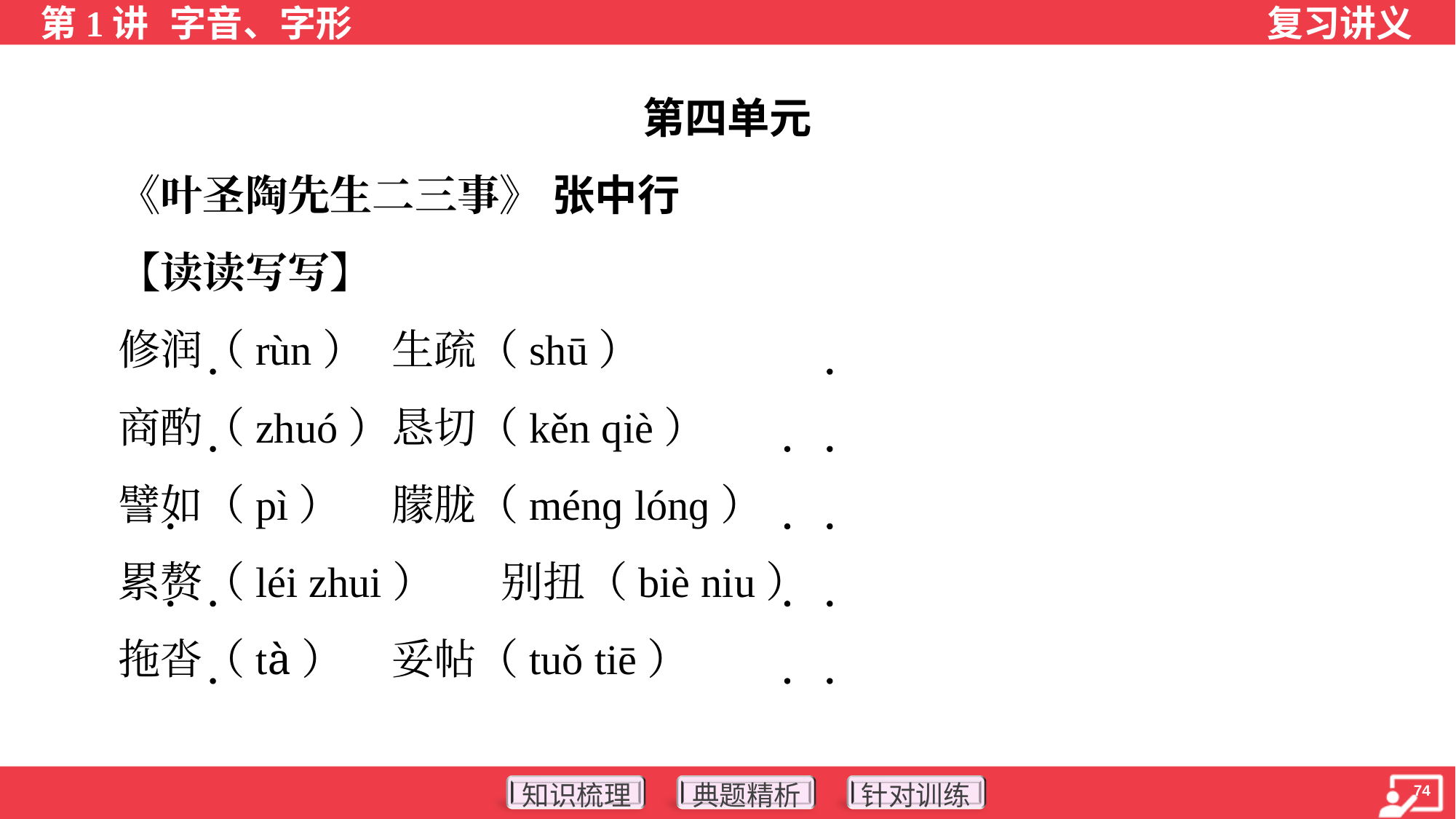

第四单元
    《叶圣陶先生二三事》 张中行
    【读读写写】
    修润（rùn）	生疏（shū）
    商酌（zhuó）	恳切（kěn qiè）
    譬如（pì）	朦胧（ménɡ lónɡ）
    累赘（léi zhui）	别扭（biè niu）
    拖沓（tà）	妥帖（tuǒ tiē）